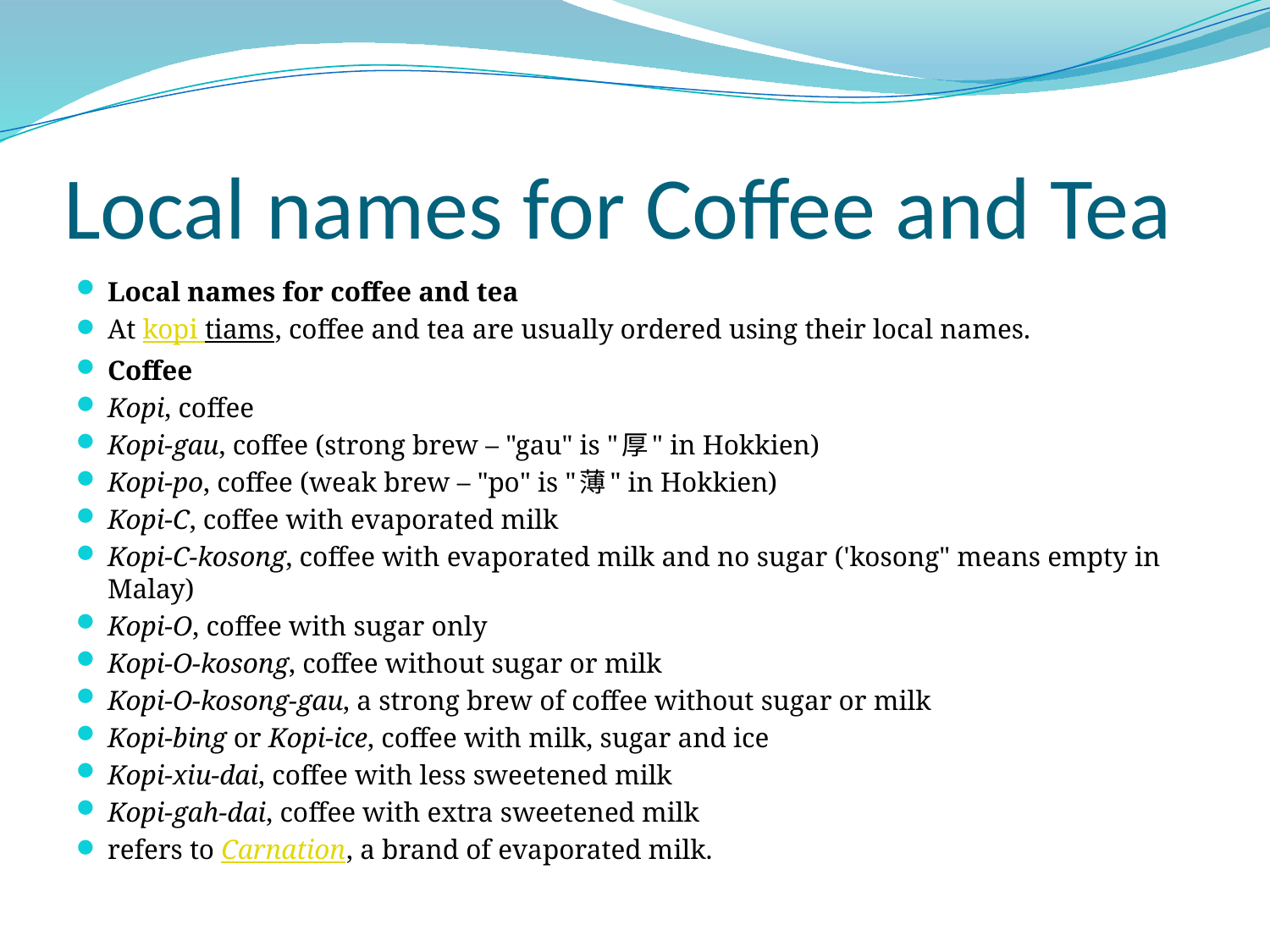

# Local names for Coffee and Tea
Local names for coffee and tea
At kopi tiams, coffee and tea are usually ordered using their local names.
Coffee
Kopi, coffee
Kopi-gau, coffee (strong brew – "gau" is "厚" in Hokkien)
Kopi-po, coffee (weak brew – "po" is "薄" in Hokkien)
Kopi-C, coffee with evaporated milk
Kopi-C-kosong, coffee with evaporated milk and no sugar ('kosong" means empty in Malay)
Kopi-O, coffee with sugar only
Kopi-O-kosong, coffee without sugar or milk
Kopi-O-kosong-gau, a strong brew of coffee without sugar or milk
Kopi-bing or Kopi-ice, coffee with milk, sugar and ice
Kopi-xiu-dai, coffee with less sweetened milk
Kopi-gah-dai, coffee with extra sweetened milk
refers to Carnation, a brand of evaporated milk.